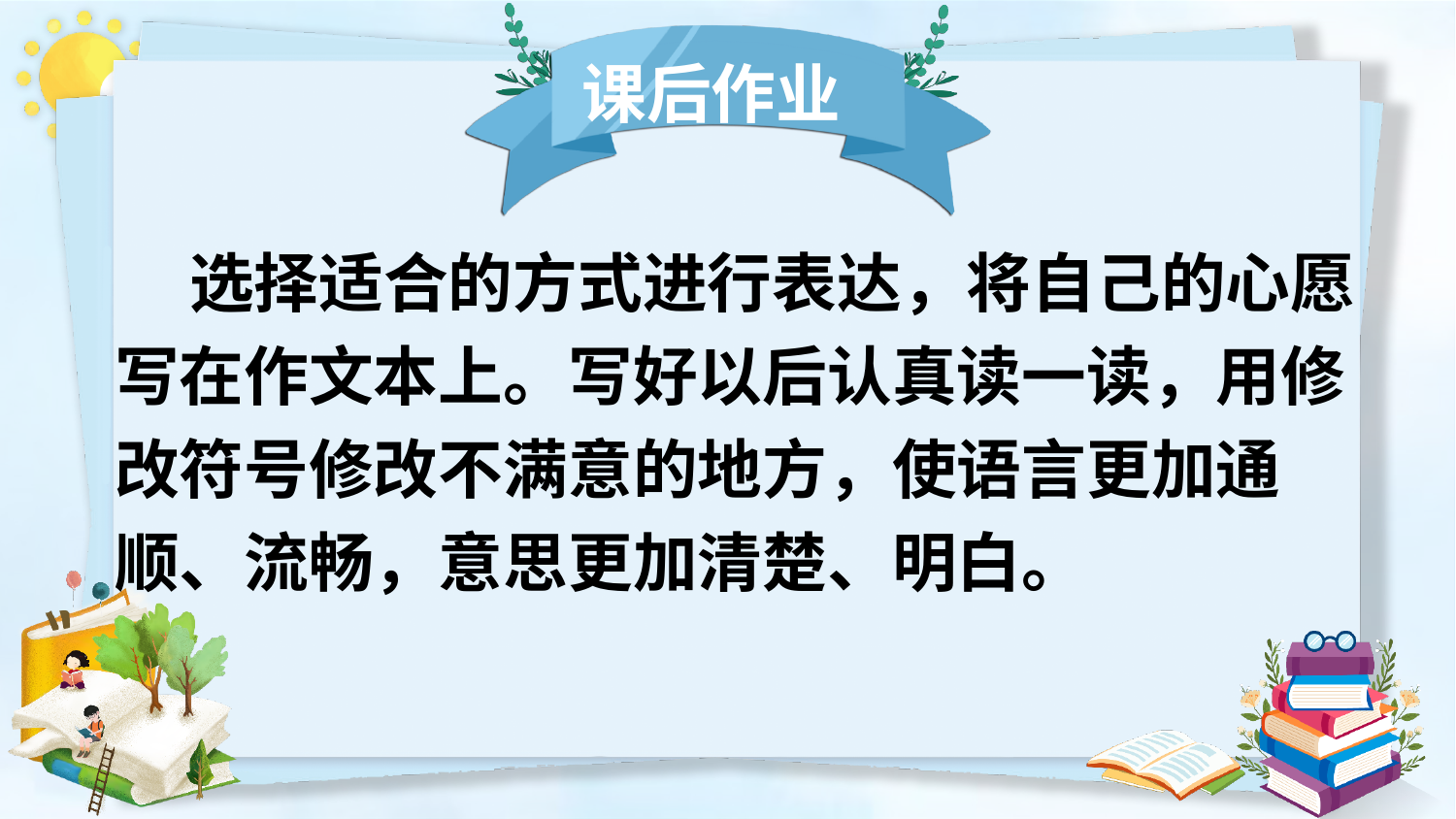

课后作业
    选择适合的方式进行表达，将自己的心愿写在作文本上。写好以后认真读一读，用修改符号修改不满意的地方，使语言更加通顺、流畅，意思更加清楚、明白。